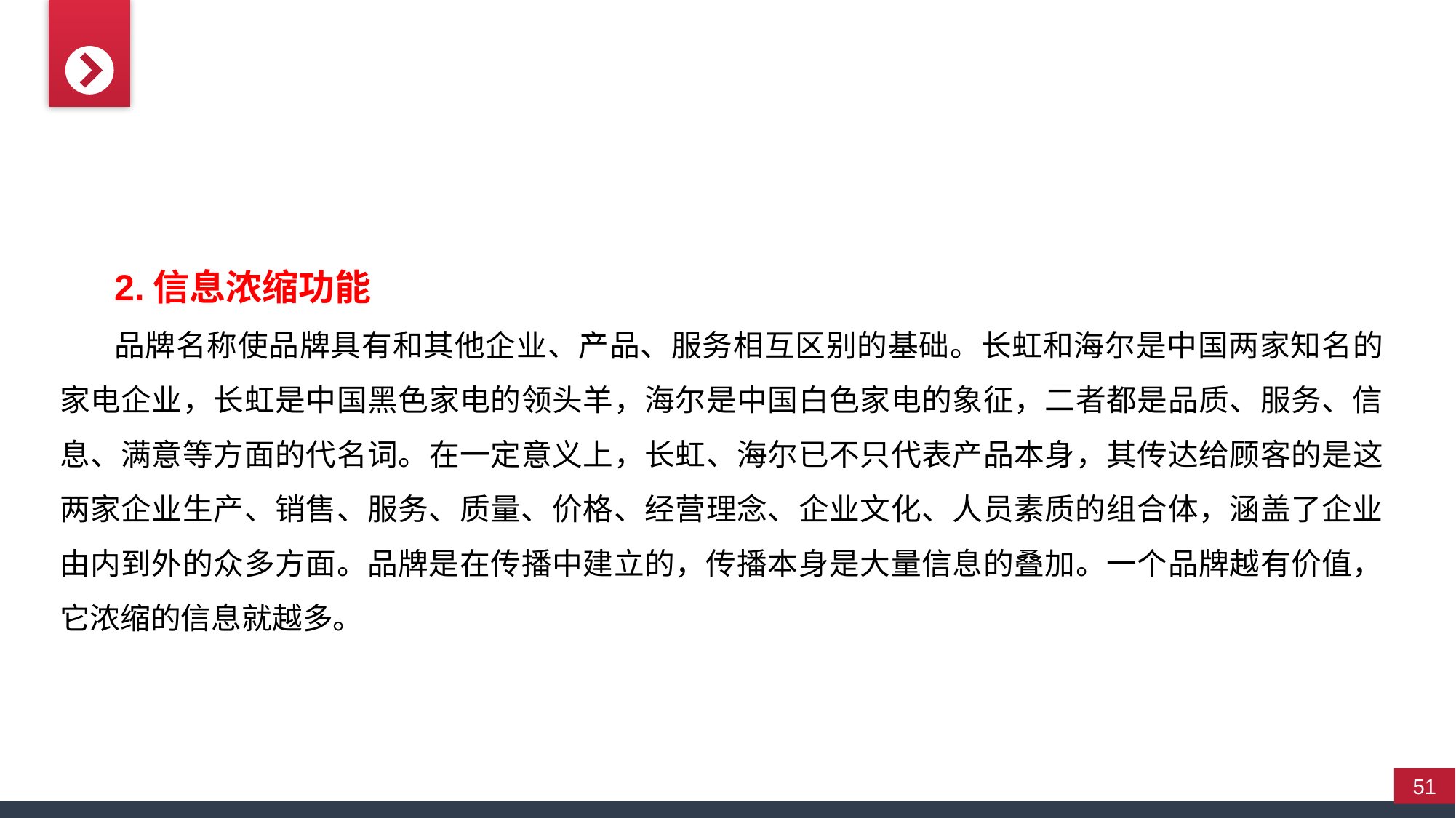

2.信息浓缩功能
品牌名称使品牌具有和其他企业、产品、服务相互区别的基础。长虹和海尔是中国两家知名的家电企业，长虹是中国黑色家电的领头羊，海尔是中国白色家电的象征，二者都是品质、服务、信息、满意等方面的代名词。在一定意义上，长虹、海尔已不只代表产品本身，其传达给顾客的是这两家企业生产、销售、服务、质量、价格、经营理念、企业文化、人员素质的组合体，涵盖了企业由内到外的众多方面。品牌是在传播中建立的，传播本身是大量信息的叠加。一个品牌越有价值，它浓缩的信息就越多。